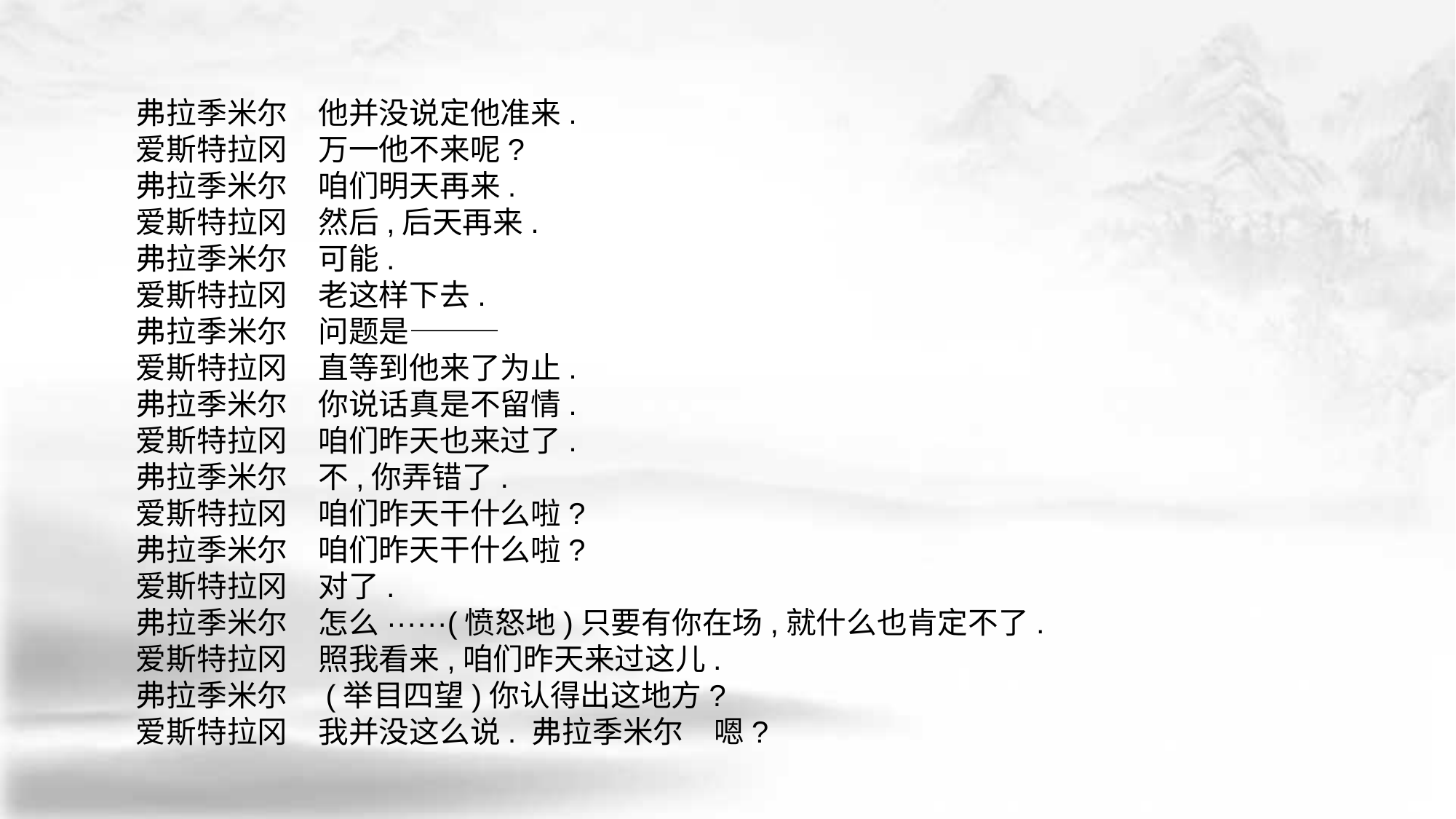

弗拉季米尔　他并没说定他准来.
爱斯特拉冈　万一他不来呢?
弗拉季米尔　咱们明天再来.
爱斯特拉冈　然后,后天再来.
弗拉季米尔　可能.
爱斯特拉冈　老这样下去.
弗拉季米尔　问题是———
爱斯特拉冈　直等到他来了为止.
弗拉季米尔　你说话真是不留情.
爱斯特拉冈　咱们昨天也来过了.
弗拉季米尔　不,你弄错了.
爱斯特拉冈　咱们昨天干什么啦?
弗拉季米尔　咱们昨天干什么啦?
爱斯特拉冈　对了.
弗拉季米尔　怎么······(愤怒地)只要有你在场,就什么也肯定不了.
爱斯特拉冈　照我看来,咱们昨天来过这儿.
弗拉季米尔　(举目四望)你认得出这地方?
爱斯特拉冈　我并没这么说. 弗拉季米尔　嗯?